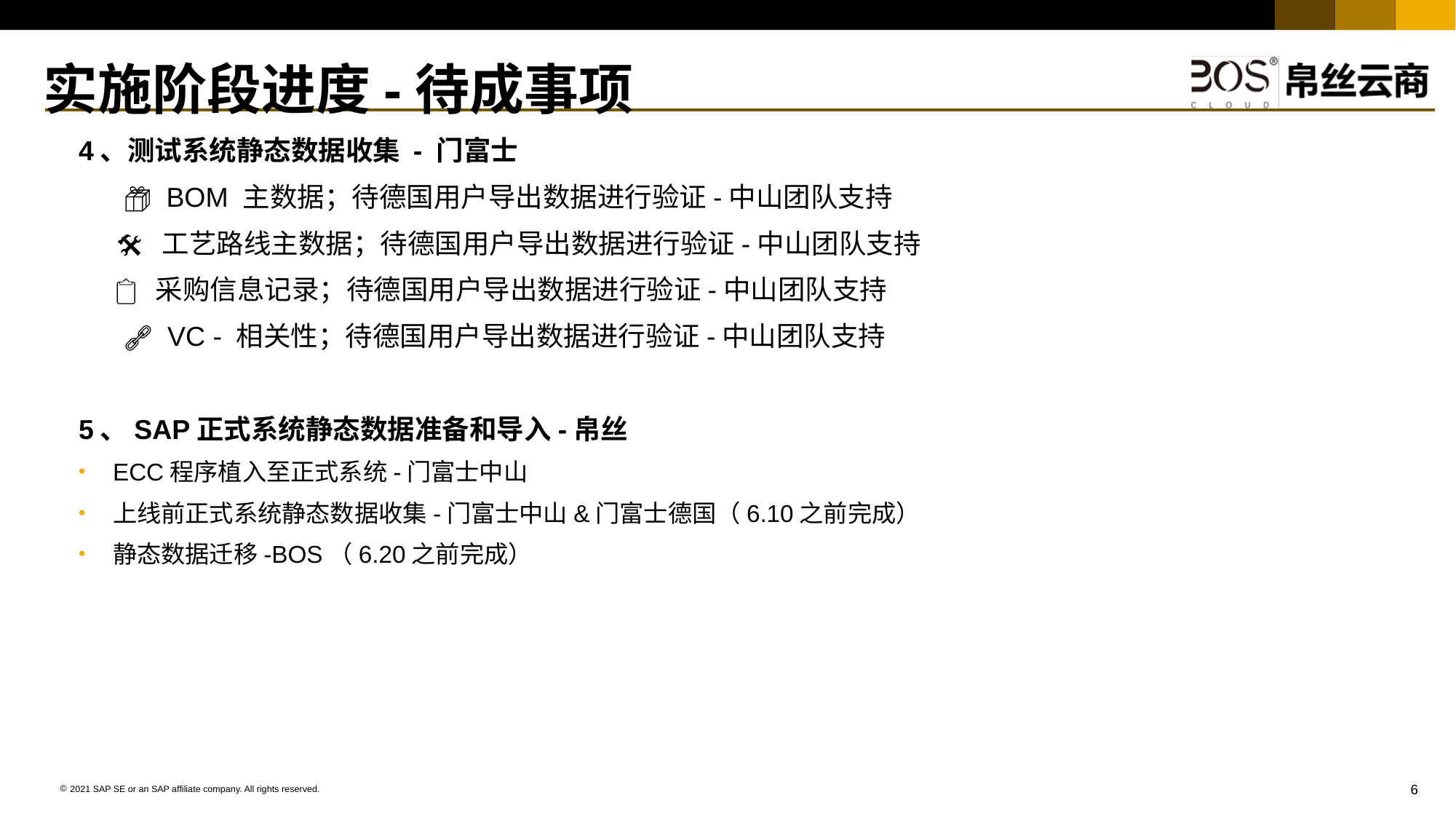

# 实施阶段进度-待成事项
4、测试系统静态数据收集 - 门富士
      📦  BOM 主数据；待德国用户导出数据进行验证-中山团队支持
      🛠  工艺路线主数据；待德国用户导出数据进行验证-中山团队支持
      📋  采购信息记录；待德国用户导出数据进行验证-中山团队支持
      🔗  VC - 相关性；待德国用户导出数据进行验证-中山团队支持

5、SAP正式系统静态数据准备和导入-帛丝
ECC程序植入至正式系统-门富士中山
上线前正式系统静态数据收集-门富士中山&门富士德国（6.10之前完成）
静态数据迁移-BOS（6.20之前完成）